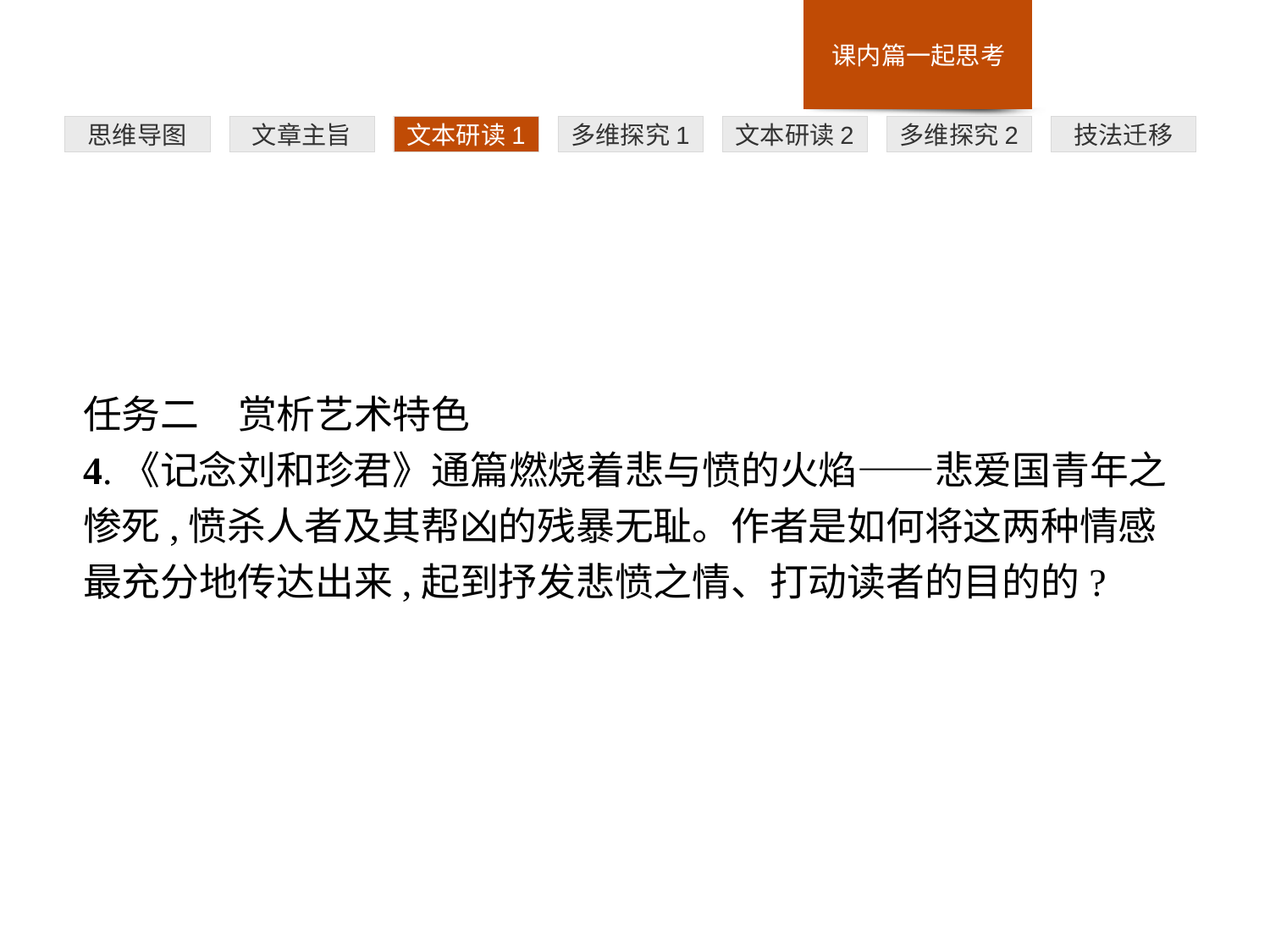

多维探究1
思维导图
文章主旨
文本研读1
文本研读2
多维探究2
技法迁移
任务二　赏析艺术特色
4.《记念刘和珍君》通篇燃烧着悲与愤的火焰——悲爱国青年之惨死,愤杀人者及其帮凶的残暴无耻。作者是如何将这两种情感最充分地传达出来,起到抒发悲愤之情、打动读者的目的的?